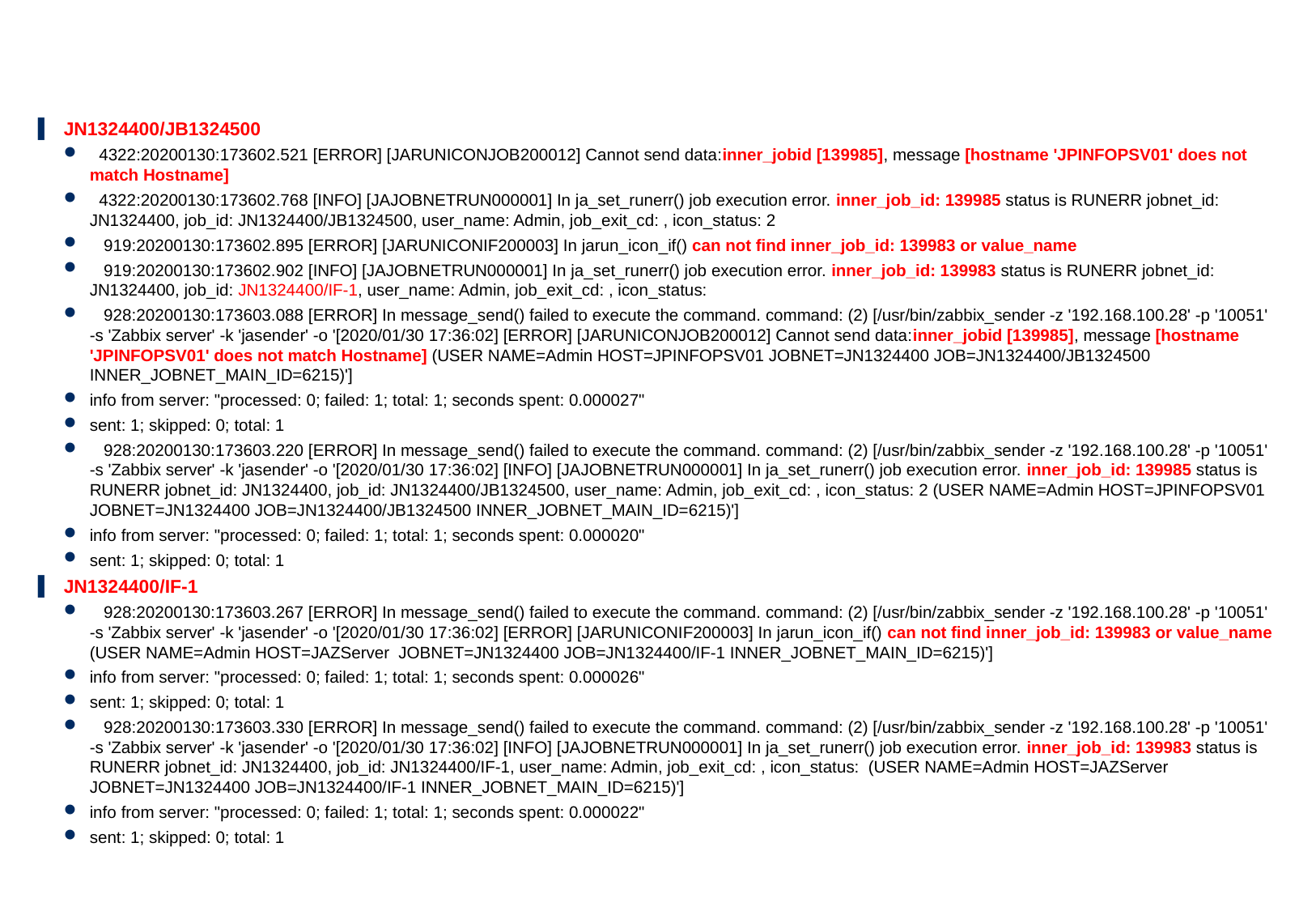

# 実装課題
JN1324400/JB1324500
  4322:20200130:173602.521 [ERROR] [JARUNICONJOB200012] Cannot send data:inner_jobid [139985], message [hostname 'JPINFOPSV01' does not match Hostname]
  4322:20200130:173602.768 [INFO] [JAJOBNETRUN000001] In ja_set_runerr() job execution error. inner_job_id: 139985 status is RUNERR jobnet_id: JN1324400, job_id: JN1324400/JB1324500, user_name: Admin, job_exit_cd: , icon_status: 2
   919:20200130:173602.895 [ERROR] [JARUNICONIF200003] In jarun_icon_if() can not find inner_job_id: 139983 or value_name
   919:20200130:173602.902 [INFO] [JAJOBNETRUN000001] In ja_set_runerr() job execution error. inner_job_id: 139983 status is RUNERR jobnet_id: JN1324400, job_id: JN1324400/IF-1, user_name: Admin, job_exit_cd: , icon_status:
   928:20200130:173603.088 [ERROR] In message_send() failed to execute the command. command: (2) [/usr/bin/zabbix_sender -z '192.168.100.28' -p '10051' -s 'Zabbix server' -k 'jasender' -o '[2020/01/30 17:36:02] [ERROR] [JARUNICONJOB200012] Cannot send data:inner_jobid [139985], message [hostname 'JPINFOPSV01' does not match Hostname] (USER NAME=Admin HOST=JPINFOPSV01 JOBNET=JN1324400 JOB=JN1324400/JB1324500 INNER_JOBNET_MAIN_ID=6215)']
info from server: "processed: 0; failed: 1; total: 1; seconds spent: 0.000027"
sent: 1; skipped: 0; total: 1
   928:20200130:173603.220 [ERROR] In message_send() failed to execute the command. command: (2) [/usr/bin/zabbix_sender -z '192.168.100.28' -p '10051' -s 'Zabbix server' -k 'jasender' -o '[2020/01/30 17:36:02] [INFO] [JAJOBNETRUN000001] In ja_set_runerr() job execution error. inner_job_id: 139985 status is RUNERR jobnet_id: JN1324400, job_id: JN1324400/JB1324500, user_name: Admin, job_exit_cd: , icon_status: 2 (USER NAME=Admin HOST=JPINFOPSV01 JOBNET=JN1324400 JOB=JN1324400/JB1324500 INNER_JOBNET_MAIN_ID=6215)']
info from server: "processed: 0; failed: 1; total: 1; seconds spent: 0.000020"
sent: 1; skipped: 0; total: 1
JN1324400/IF-1
   928:20200130:173603.267 [ERROR] In message_send() failed to execute the command. command: (2) [/usr/bin/zabbix_sender -z '192.168.100.28' -p '10051' -s 'Zabbix server' -k 'jasender' -o '[2020/01/30 17:36:02] [ERROR] [JARUNICONIF200003] In jarun_icon_if() can not find inner_job_id: 139983 or value_name (USER NAME=Admin HOST=JAZServer  JOBNET=JN1324400 JOB=JN1324400/IF-1 INNER_JOBNET_MAIN_ID=6215)']
info from server: "processed: 0; failed: 1; total: 1; seconds spent: 0.000026"
sent: 1; skipped: 0; total: 1
   928:20200130:173603.330 [ERROR] In message_send() failed to execute the command. command: (2) [/usr/bin/zabbix_sender -z '192.168.100.28' -p '10051' -s 'Zabbix server' -k 'jasender' -o '[2020/01/30 17:36:02] [INFO] [JAJOBNETRUN000001] In ja_set_runerr() job execution error. inner_job_id: 139983 status is RUNERR jobnet_id: JN1324400, job_id: JN1324400/IF-1, user_name: Admin, job_exit_cd: , icon_status:  (USER NAME=Admin HOST=JAZServer  JOBNET=JN1324400 JOB=JN1324400/IF-1 INNER_JOBNET_MAIN_ID=6215)']
info from server: "processed: 0; failed: 1; total: 1; seconds spent: 0.000022"
sent: 1; skipped: 0; total: 1